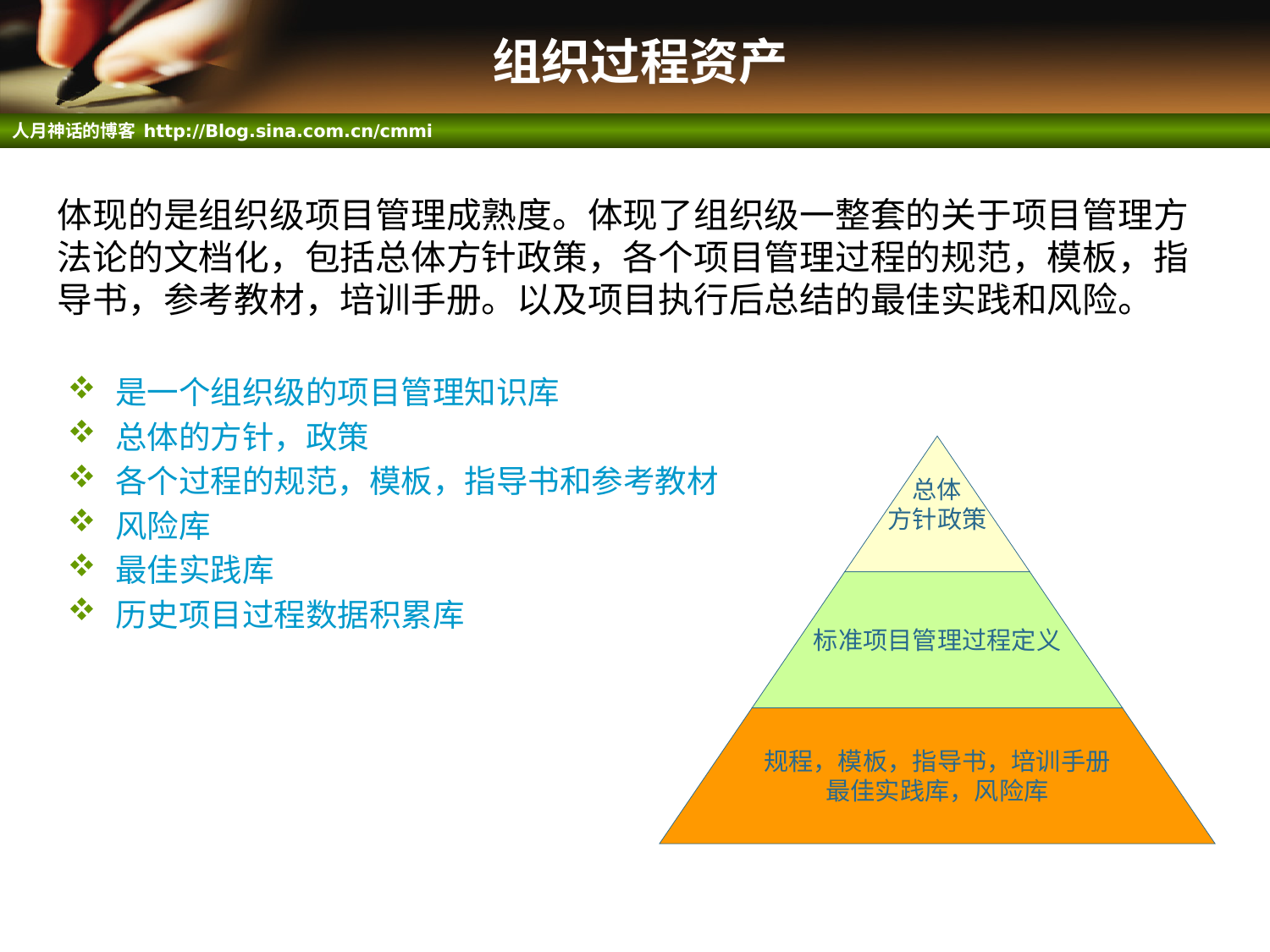

# 组织过程资产
体现的是组织级项目管理成熟度。体现了组织级一整套的关于项目管理方法论的文档化，包括总体方针政策，各个项目管理过程的规范，模板，指导书，参考教材，培训手册。以及项目执行后总结的最佳实践和风险。

总体
方针政策
标准项目管理过程定义
规程，模板，指导书，培训手册
最佳实践库，风险库
是一个组织级的项目管理知识库
总体的方针，政策
各个过程的规范，模板，指导书和参考教材
风险库
最佳实践库
历史项目过程数据积累库